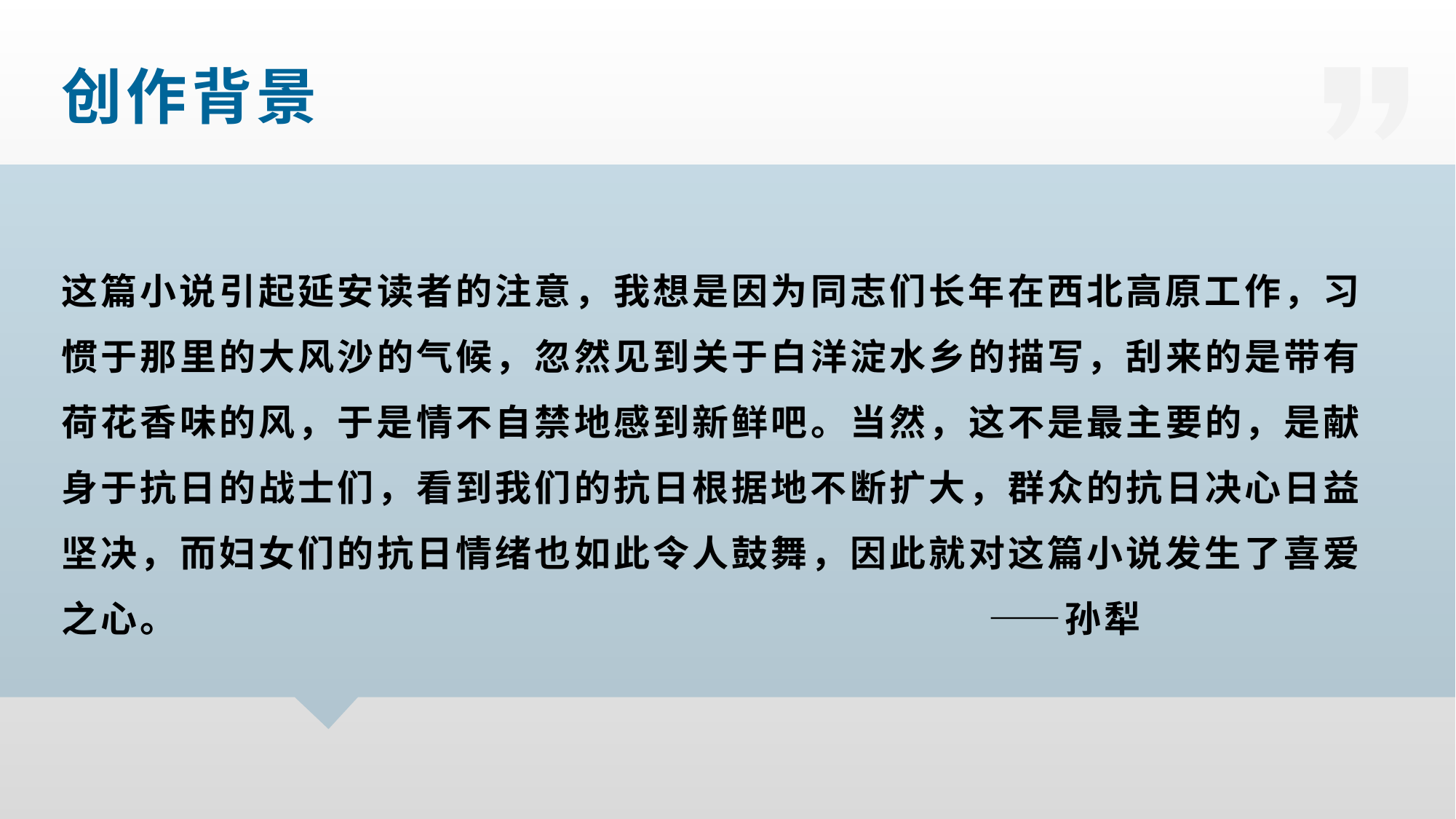

创作背景

这篇小说引起延安读者的注意，我想是因为同志们长年在西北高原工作，习惯于那里的大风沙的气候，忽然见到关于白洋淀水乡的描写，刮来的是带有荷花香味的风，于是情不自禁地感到新鲜吧。当然，这不是最主要的，是献身于抗日的战士们，看到我们的抗日根据地不断扩大，群众的抗日决心日益坚决，而妇女们的抗日情绪也如此令人鼓舞，因此就对这篇小说发生了喜爱之心。                                                                        ——孙犁